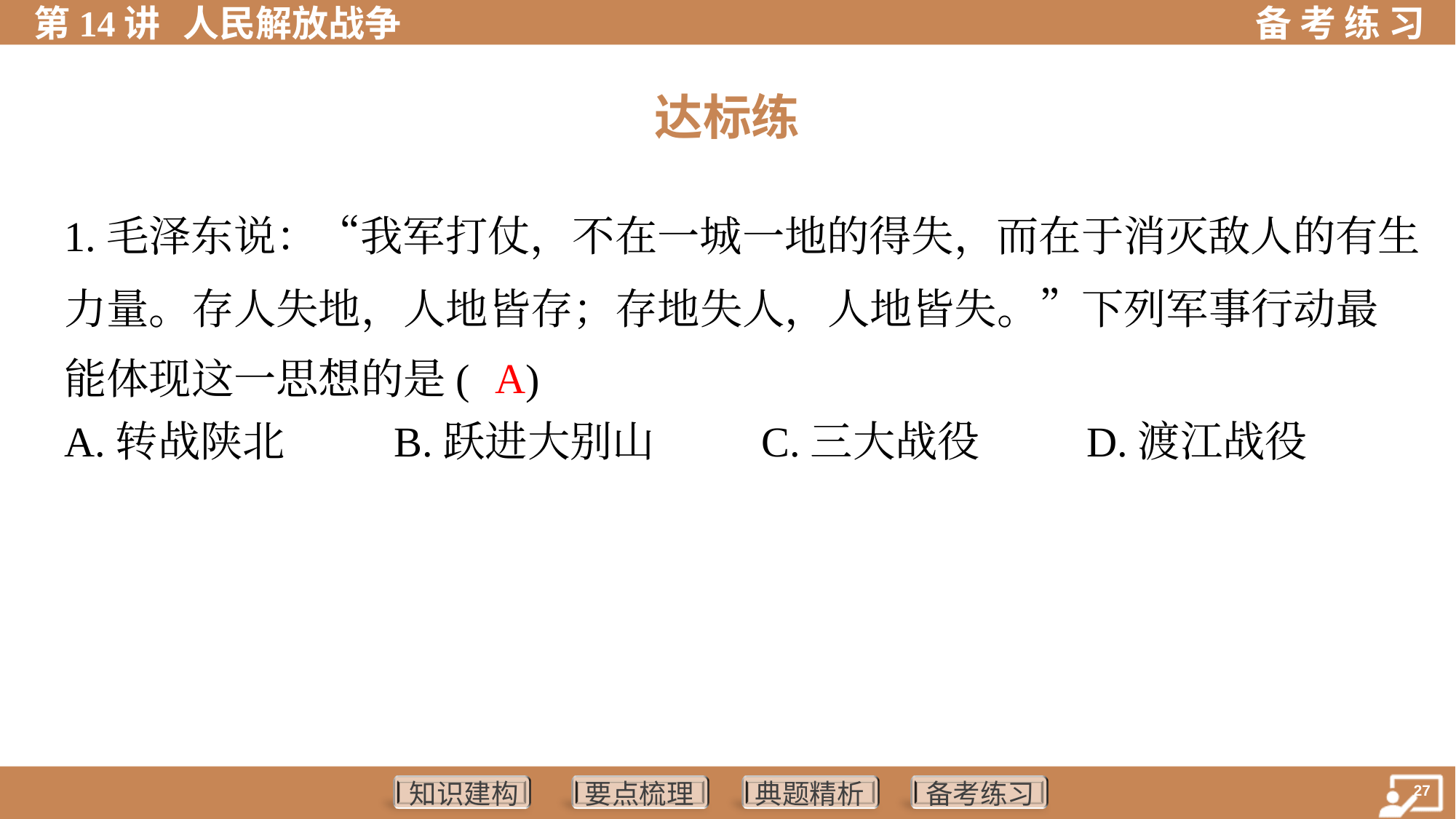

达标练
1.毛泽东说：“我军打仗，不在一城一地的得失，而在于消灭敌人的有生
力量。存人失地，人地皆存；存地失人，人地皆失。”下列军事行动最
能体现这一思想的是(     )
A
A.转战陕北	B.跃进大别山	C.三大战役	D.渡江战役